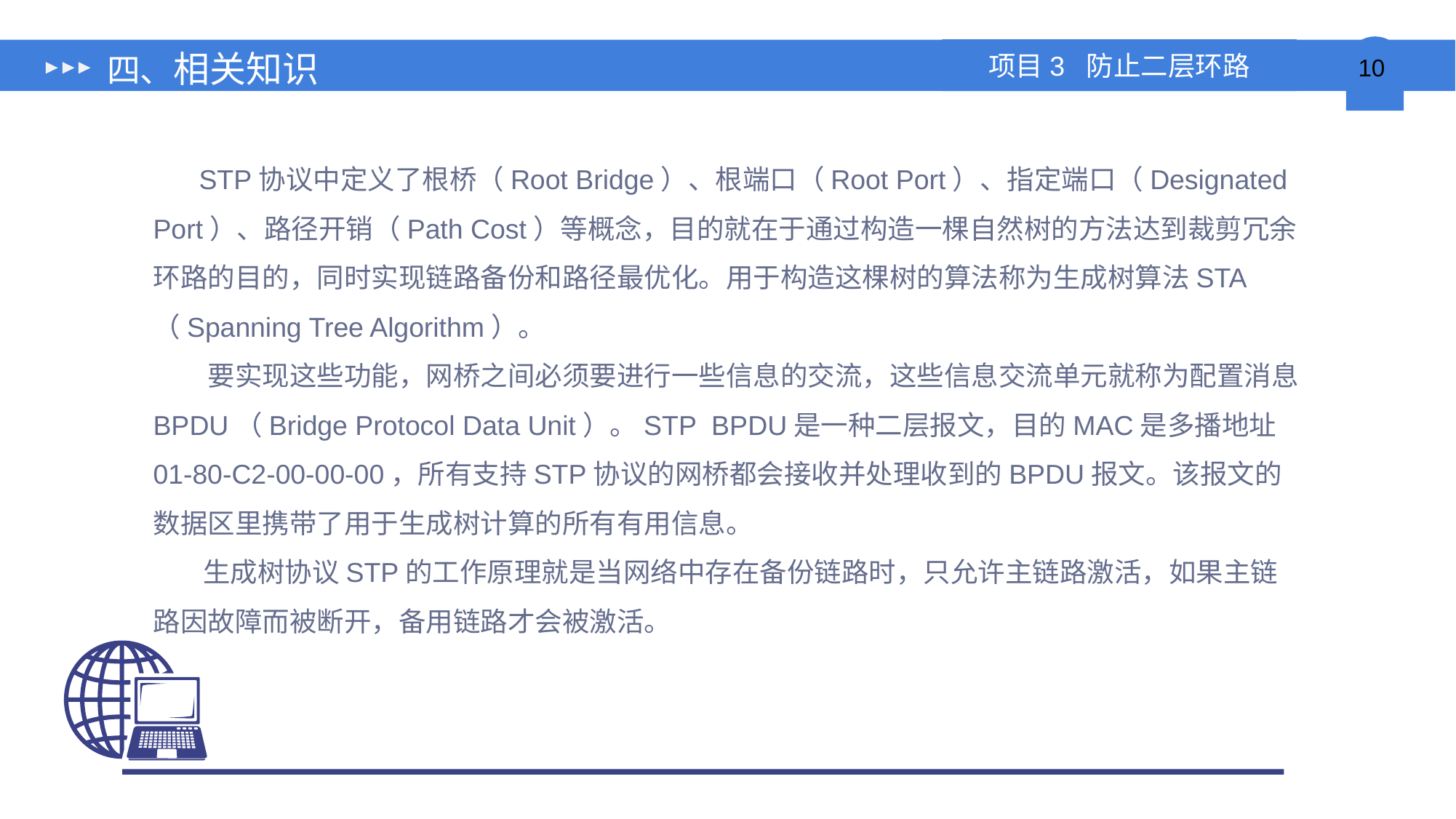

# 四、相关知识
      STP协议中定义了根桥（Root Bridge）、根端口（Root Port）、指定端口（Designated Port）、路径开销（Path Cost）等概念，目的就在于通过构造一棵自然树的方法达到裁剪冗余环路的目的，同时实现链路备份和路径最优化。用于构造这棵树的算法称为生成树算法STA（Spanning Tree Algorithm）。
　　要实现这些功能，网桥之间必须要进行一些信息的交流，这些信息交流单元就称为配置消息BPDU（Bridge Protocol Data Unit）。STP  BPDU是一种二层报文，目的MAC是多播地址01-80-C2-00-00-00，所有支持STP协议的网桥都会接收并处理收到的BPDU报文。该报文的数据区里携带了用于生成树计算的所有有用信息。
       生成树协议STP的工作原理就是当网络中存在备份链路时，只允许主链路激活，如果主链路因故障而被断开，备用链路才会被激活。